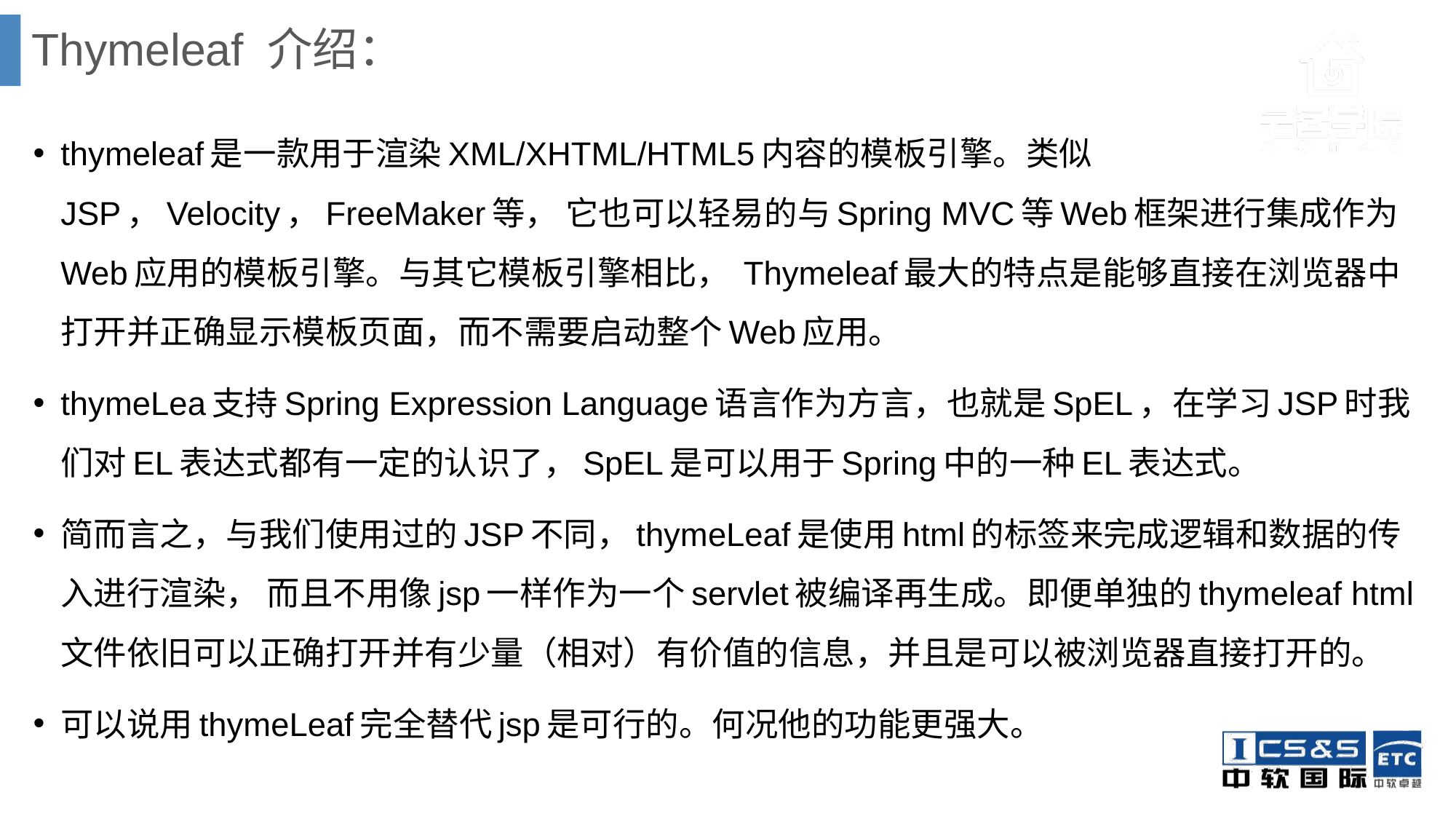

# Thymeleaf 介绍：
thymeleaf是一款用于渲染XML/XHTML/HTML5内容的模板引擎。类似JSP，Velocity，FreeMaker等， 它也可以轻易的与Spring MVC等Web框架进行集成作为Web应用的模板引擎。与其它模板引擎相比， Thymeleaf最大的特点是能够直接在浏览器中打开并正确显示模板页面，而不需要启动整个Web应用。
thymeLea支持Spring Expression Language语言作为方言，也就是SpEL，在学习JSP时我们对EL表达式都有一定的认识了，SpEL是可以用于Spring中的一种EL表达式。
简而言之，与我们使用过的JSP不同，thymeLeaf是使用html的标签来完成逻辑和数据的传入进行渲染， 而且不用像jsp一样作为一个servlet被编译再生成。即便单独的thymeleaf html文件依旧可以正确打开并有少量（相对）有价值的信息，并且是可以被浏览器直接打开的。
可以说用thymeLeaf完全替代jsp是可行的。何况他的功能更强大。